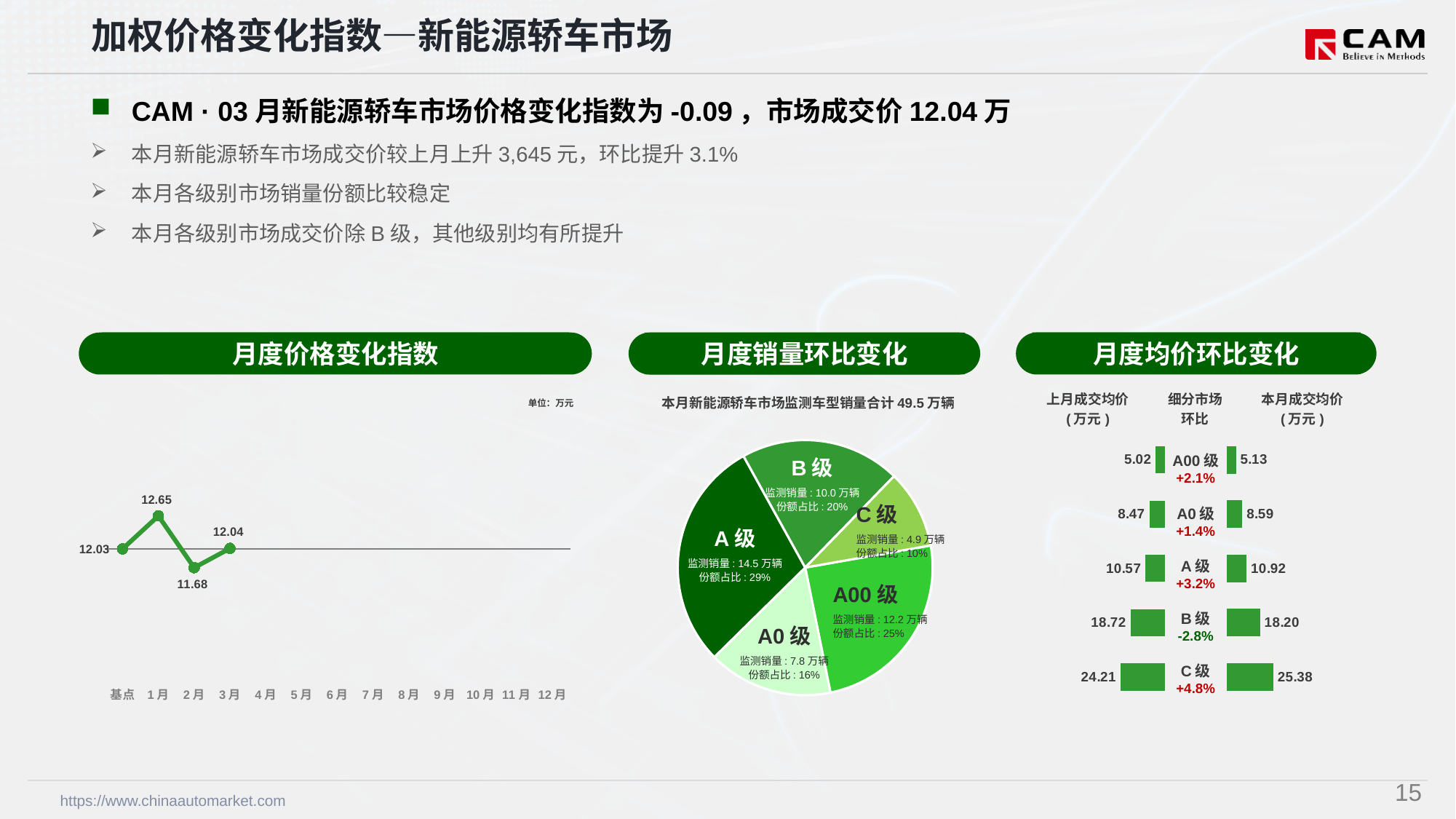

加权价格变化指数—新能源轿车市场
CAM · 03月新能源轿车市场价格变化指数为-0.09，市场成交价12.04万
本月新能源轿车市场成交价较上月上升3,645元，环比提升3.1%
本月各级别市场销量份额比较稳定
本月各级别市场成交价除B级，其他级别均有所提升
月度价格变化指数

月度均价环比变化

月度销量环比变化

本月新能源轿车市场监测车型销量合计49.5万辆

### Chart

| Category | 细分市场 |
|---|---|
| A00级 | 121871.0 |
| A0 | 78247.0 |
| A级 | 145305.0 |
| B级 | 100701.0 |
| C级 | 49225.0 |
B级
监测销量: 10.0万辆
份额占比: 20%
C级
监测销量: 4.9万辆
份额占比: 10%
A级
监测销量: 14.5万辆
份额占比: 29%
A00级
监测销量: 12.2万辆
份额占比: 25%
A0级
监测销量: 7.8万辆
份额占比: 16%

### Chart

| Category | Y2024 |
|---|---|
| 基点 | 0.0 |
| 1月 | 5.16 |
| 2月 | -2.94 |
| 3月 | 0.09 |
| 4月 | None |
| 5月 | None |
| 6月 | None |
| 7月 | None |
| 8月 | None |
| 9月 | None |
| 10月 | None |
| 11月 | None |
| 12月 | None |
| 上月成交均价 (万元) | 细分市场 环比 | 本月成交均价 (万元) |
| --- | --- | --- |
单位：万元

### Chart

| Category | 成交均价 |
|---|---|
| A00 | 5.02 |
| A0 | 8.47 |
| A | 10.57 |
| B | 18.72 |
| C | 24.21 |

### Chart

| Category | 金额 |
|---|---|
| A00 | 5.13 |
| A0 | 8.59 |
| A | 10.92 |
| B | 18.2 |
| C | 25.38 |
| A00级 +2.1% |
| --- |
| A0级 +1.4% |
| A级 +3.2% |
| B级 -2.8% |
| C级 +4.8% |
15